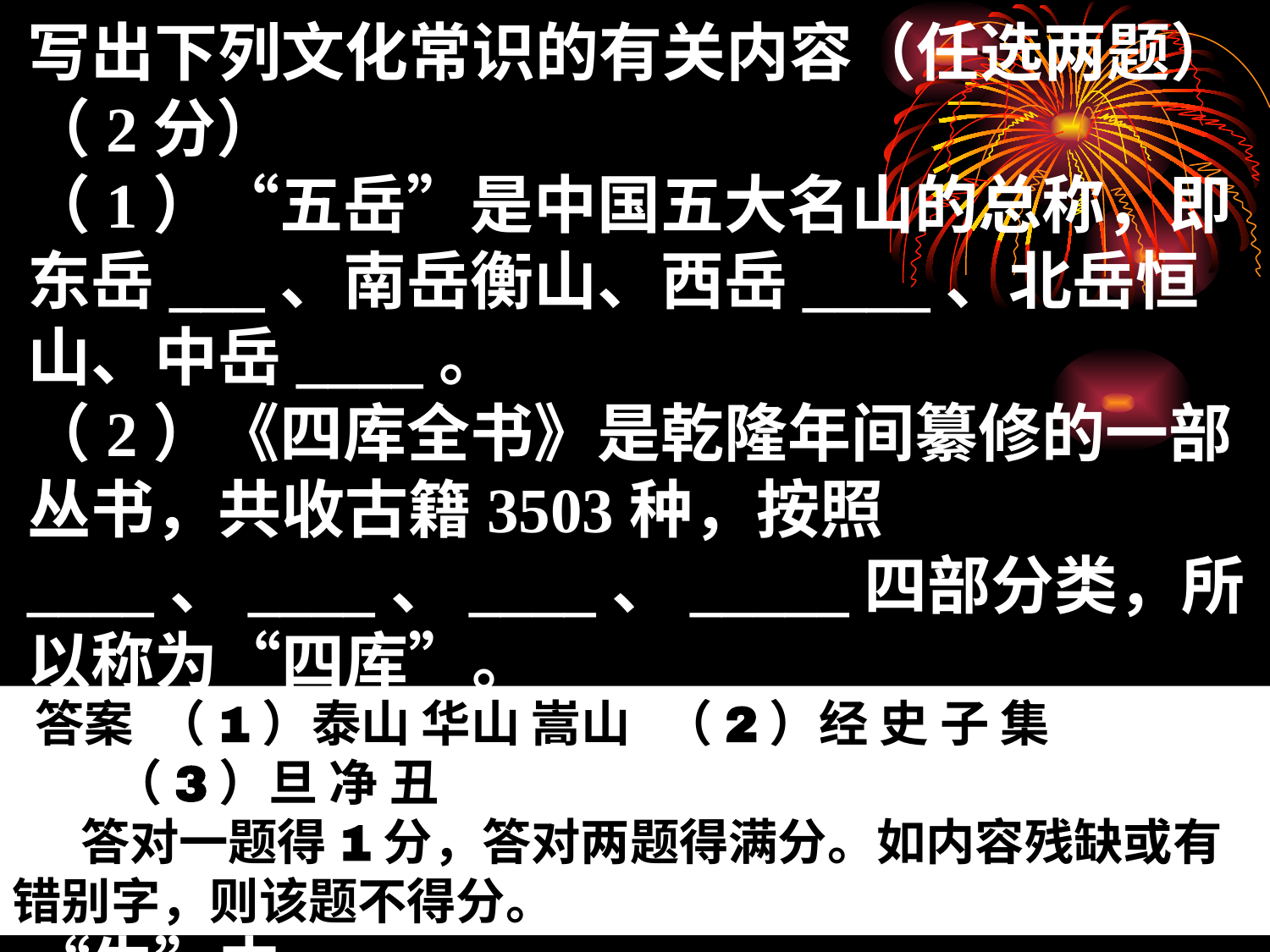

写出下列文化常识的有关内容（任选两题）（2分）
（1）“五岳”是中国五大名山的总称，即东岳___、南岳衡山、西岳____、北岳恒山、中岳____。
（2）《四库全书》是乾隆年间纂修的一部丛书，共收古籍3503种，按照____、____、____、_____四部分类，所以称为“四库”。
（3）戏曲是我国传统的戏剧形式，剧中人物分别由生、____、_____ 、____四种角色行当扮演。通常所说的“末”，归入“生”中。
 答案  （1）泰山 华山 嵩山   （2）经 史 子 集
         （3）旦 净 丑
     答对一题得1分，答对两题得满分。如内容残缺或有错别字，则该题不得分。